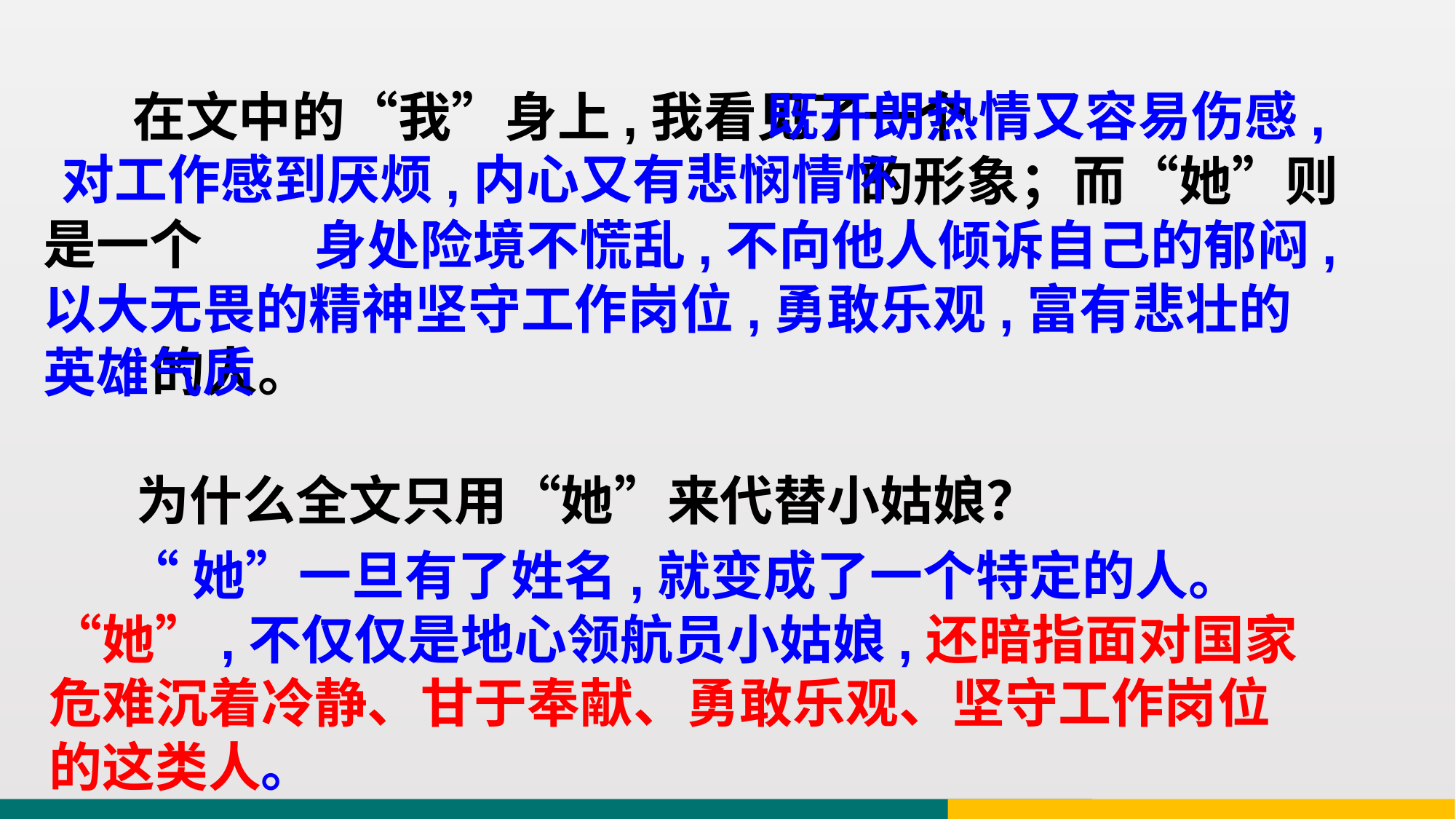

既开朗热情又容易伤感,对工作感到厌烦,内心又有悲悯情怀
       在文中的“我”身上,我看见了一个
                                                                   的形象；而“她”则是一个

        的人。
                           身处险境不慌乱,不向他人倾诉自己的郁闷,以大无畏的精神坚守工作岗位,勇敢乐观,富有悲壮的英雄气质
        为什么全文只用“她”来代替小姑娘？
       “她”一旦有了姓名,就变成了一个特定的人。“她”,不仅仅是地心领航员小姑娘,还暗指面对国家危难沉着冷静、甘于奉献、勇敢乐观、坚守工作岗位的这类人。